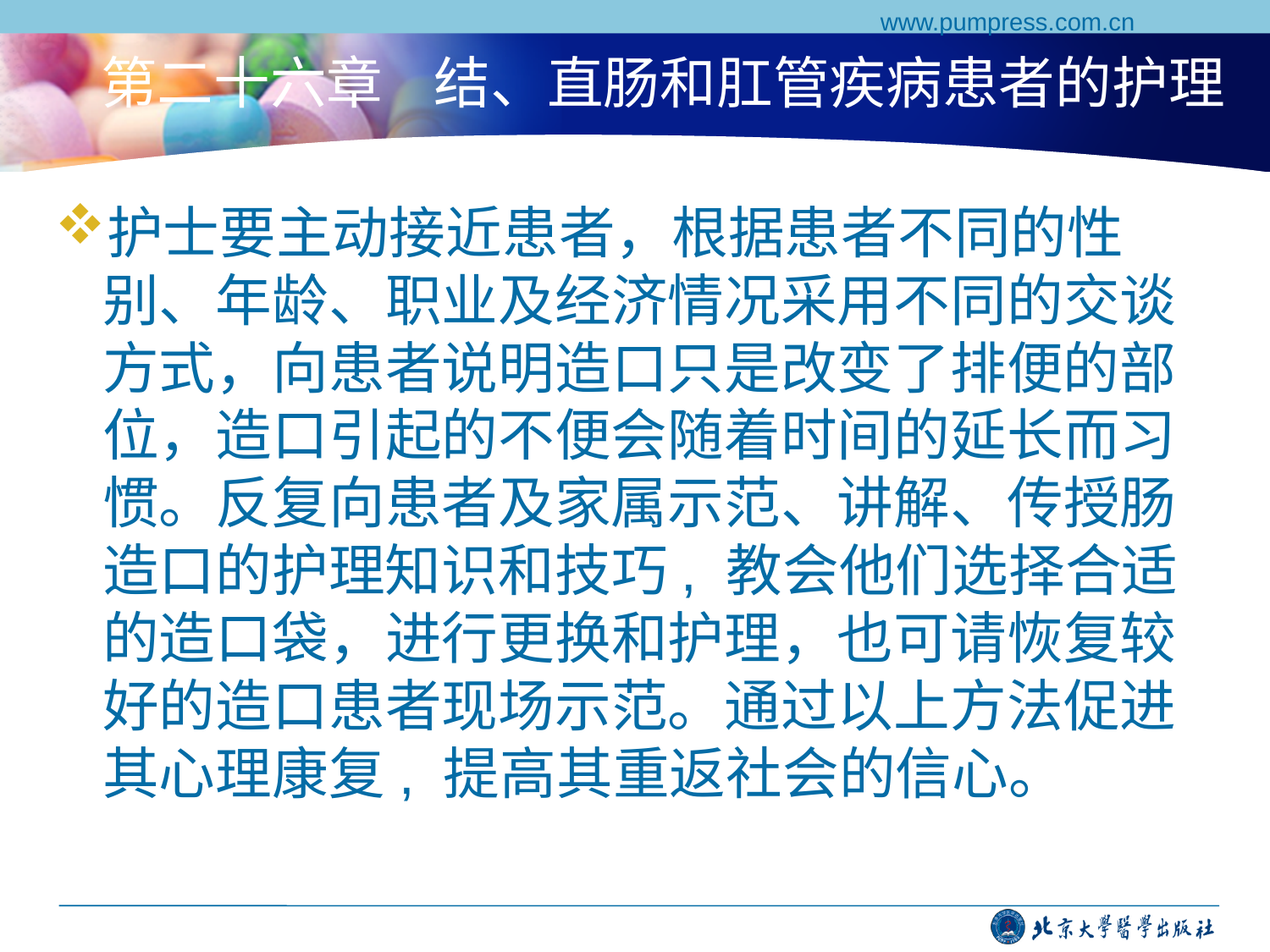

www.pumpress.com.cn
# 第二十六章    结、直肠和肛管疾病患者的护理
护士要主动接近患者，根据患者不同的性别、年龄、职业及经济情况采用不同的交谈方式，向患者说明造口只是改变了排便的部位，造口引起的不便会随着时间的延长而习惯。反复向患者及家属示范、讲解、传授肠造口的护理知识和技巧, 教会他们选择合适的造口袋，进行更换和护理，也可请恢复较好的造口患者现场示范。通过以上方法促进其心理康复, 提高其重返社会的信心。